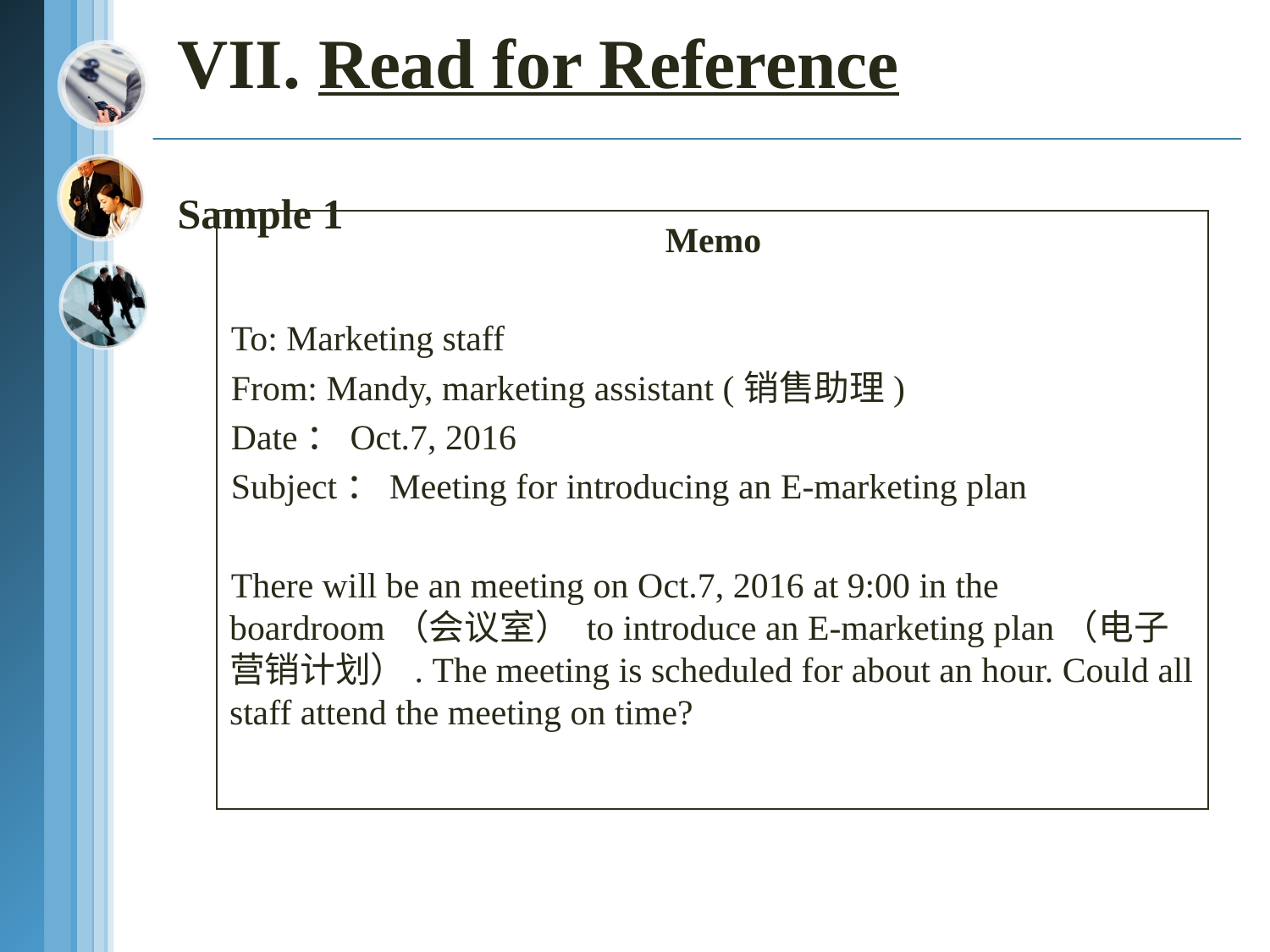

# VII. Read for Reference Sample 1
Memo

To: Marketing staff
From: Mandy, marketing assistant (销售助理)
Date：Oct.7, 2016
Subject：Meeting for introducing an E-marketing plan

There will be an meeting on Oct.7, 2016 at 9:00 in the boardroom（会议室） to introduce an E-marketing plan（电子营销计划）. The meeting is scheduled for about an hour. Could all staff attend the meeting on time?